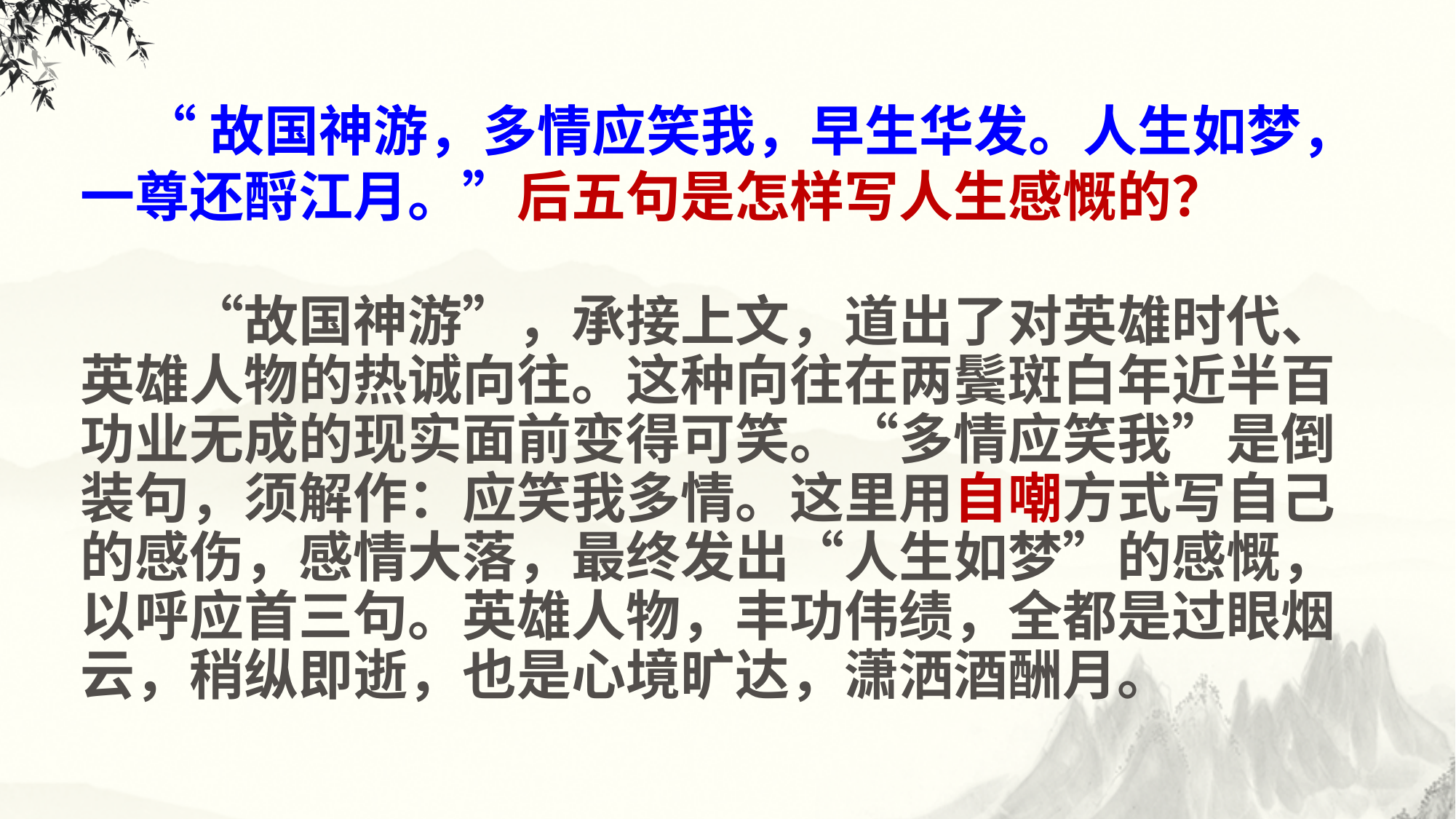

“故国神游，多情应笑我，早生华发。人生如梦，一尊还酹江月。”后五句是怎样写人生感慨的？
　　“故国神游”，承接上文，道出了对英雄时代、英雄人物的热诚向往。这种向往在两鬓斑白年近半百功业无成的现实面前变得可笑。“多情应笑我”是倒装句，须解作：应笑我多情。这里用自嘲方式写自己的感伤，感情大落，最终发出“人生如梦”的感慨，以呼应首三句。英雄人物，丰功伟绩，全都是过眼烟云，稍纵即逝，也是心境旷达，潇洒酒酬月。